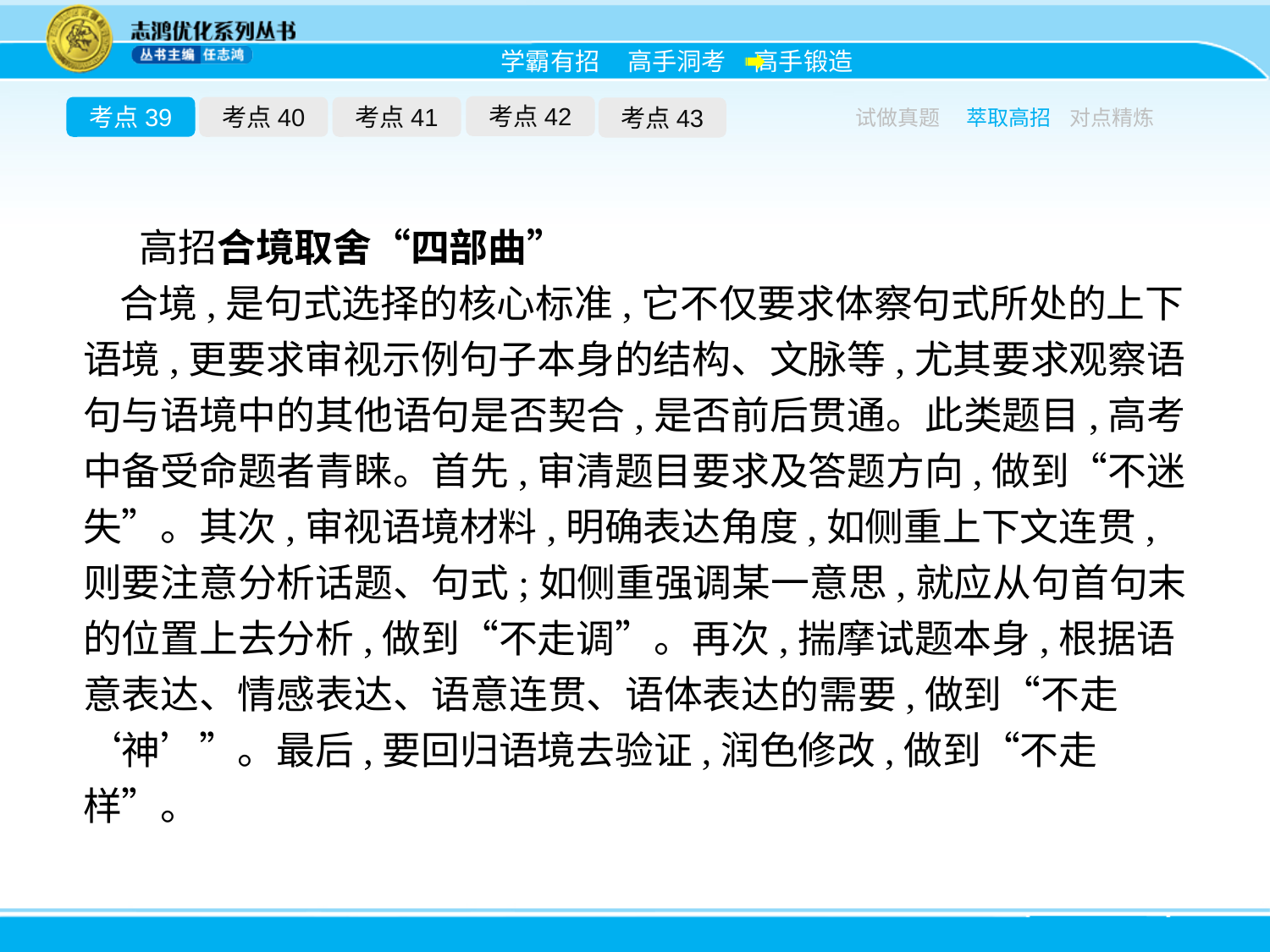

考点42
考点39
考点40
考点41
考点43
试做真题
萃取高招
对点精炼
高招合境取舍“四部曲”
合境,是句式选择的核心标准,它不仅要求体察句式所处的上下语境,更要求审视示例句子本身的结构、文脉等,尤其要求观察语句与语境中的其他语句是否契合,是否前后贯通。此类题目,高考中备受命题者青睐。首先,审清题目要求及答题方向,做到“不迷失”。其次,审视语境材料,明确表达角度,如侧重上下文连贯,则要注意分析话题、句式;如侧重强调某一意思,就应从句首句末的位置上去分析,做到“不走调”。再次,揣摩试题本身,根据语意表达、情感表达、语意连贯、语体表达的需要,做到“不走‘神’”。最后,要回归语境去验证,润色修改,做到“不走样”。